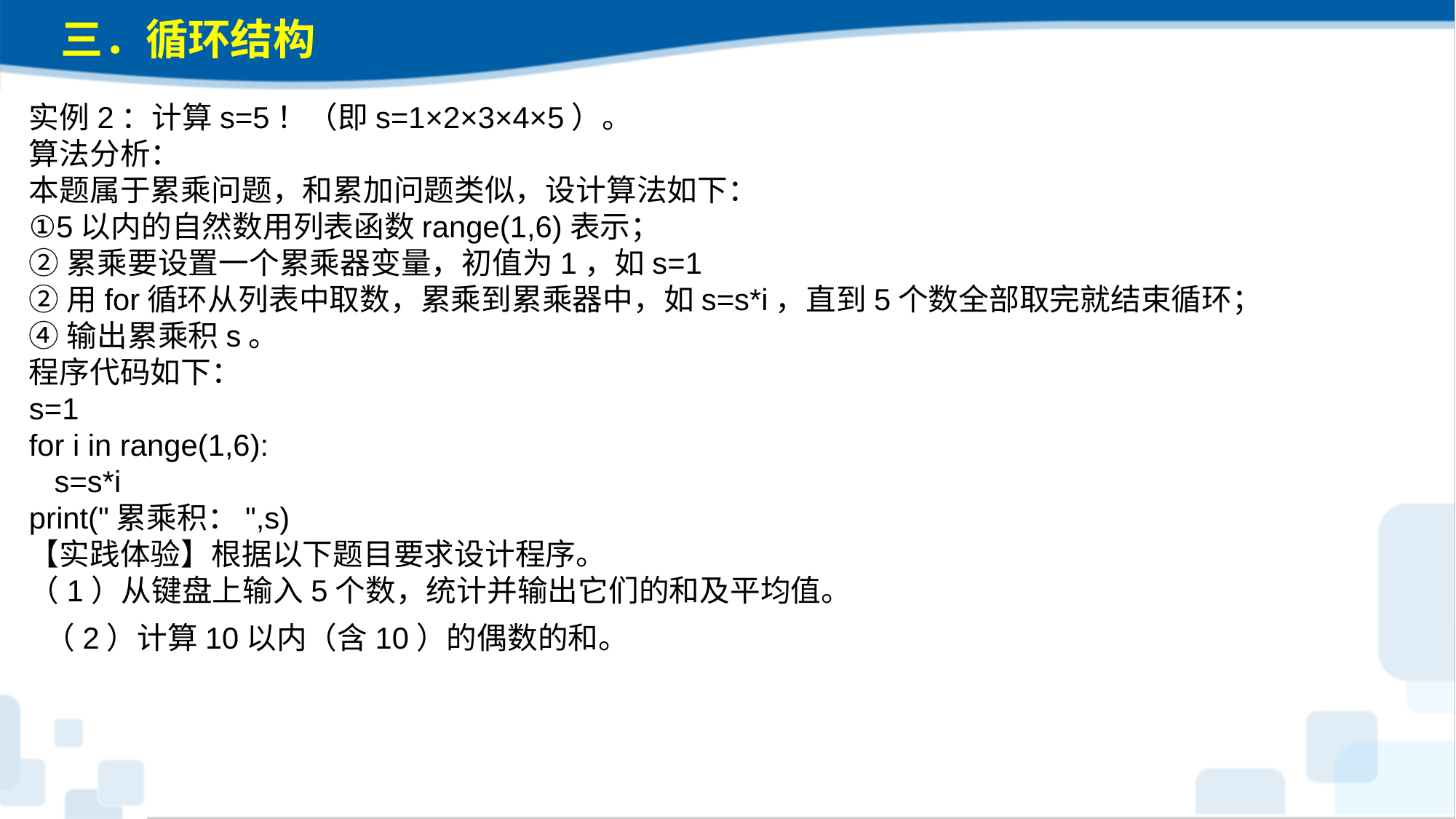

三．循环结构
实例2：计算s=5！（即s=1×2×3×4×5）。算法分析：本题属于累乘问题，和累加问题类似，设计算法如下：①5以内的自然数用列表函数range(1,6)表示；②累乘要设置一个累乘器变量，初值为1，如s=1②用for循环从列表中取数，累乘到累乘器中，如s=s*i，直到5个数全部取完就结束循环；④输出累乘积s。程序代码如下：s=1for i in range(1,6):   s=s*iprint("累乘积：",s)【实践体验】根据以下题目要求设计程序。（1）从键盘上输入5个数，统计并输出它们的和及平均值。（2）计算10以内（含10）的偶数的和。